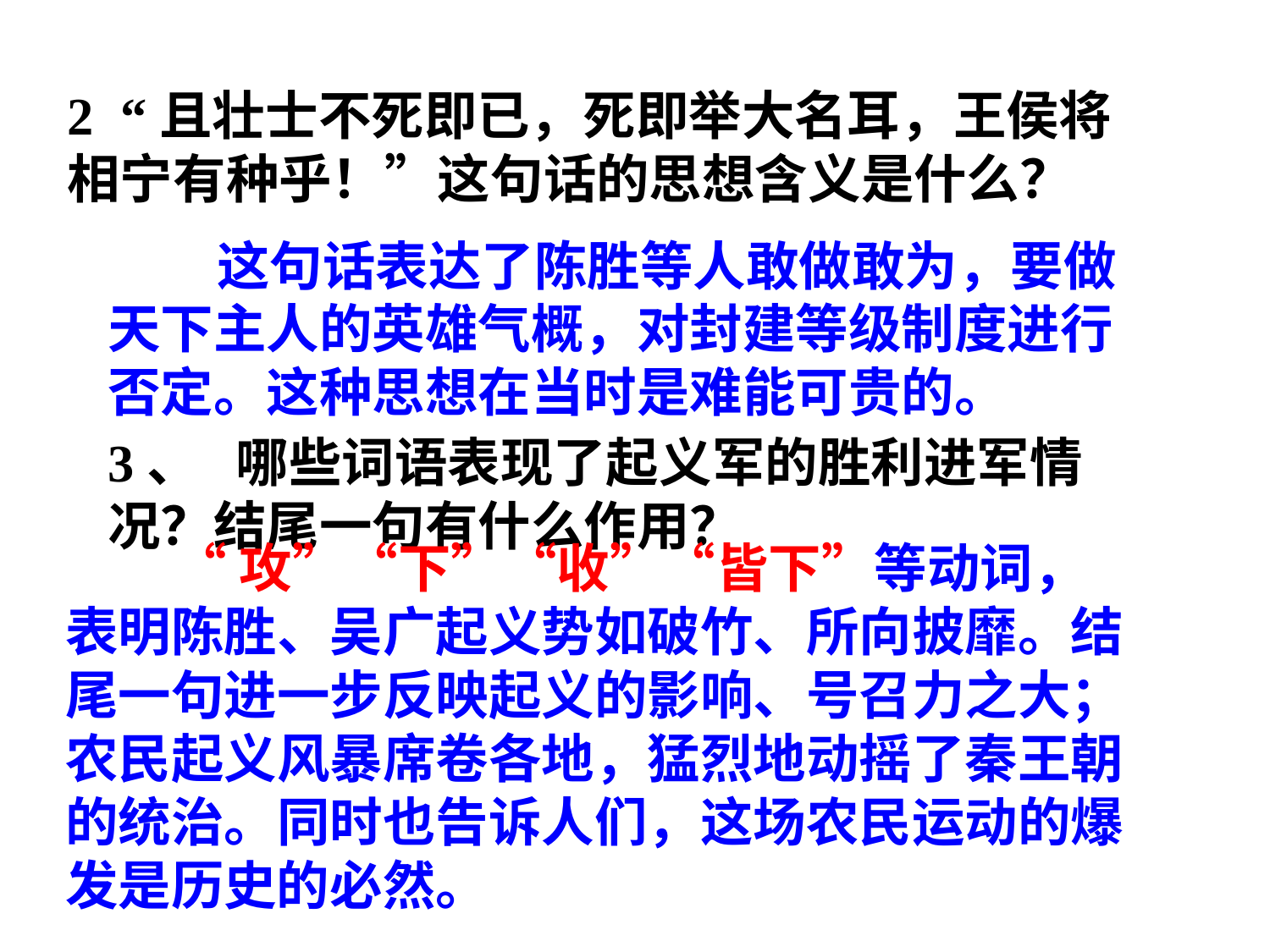

2  “且壮士不死即已，死即举大名耳，王侯将相宁有种乎！”这句话的思想含义是什么？
        这句话表达了陈胜等人敢做敢为，要做天下主人的英雄气概，对封建等级制度进行否定。这种思想在当时是难能可贵的。
3、   哪些词语表现了起义军的胜利进军情况？结尾一句有什么作用？
         “攻”“下”“收”“皆下”等动词，表明陈胜、吴广起义势如破竹、所向披靡。结尾一句进一步反映起义的影响、号召力之大；农民起义风暴席卷各地，猛烈地动摇了秦王朝的统治。同时也告诉人们，这场农民运动的爆发是历史的必然。